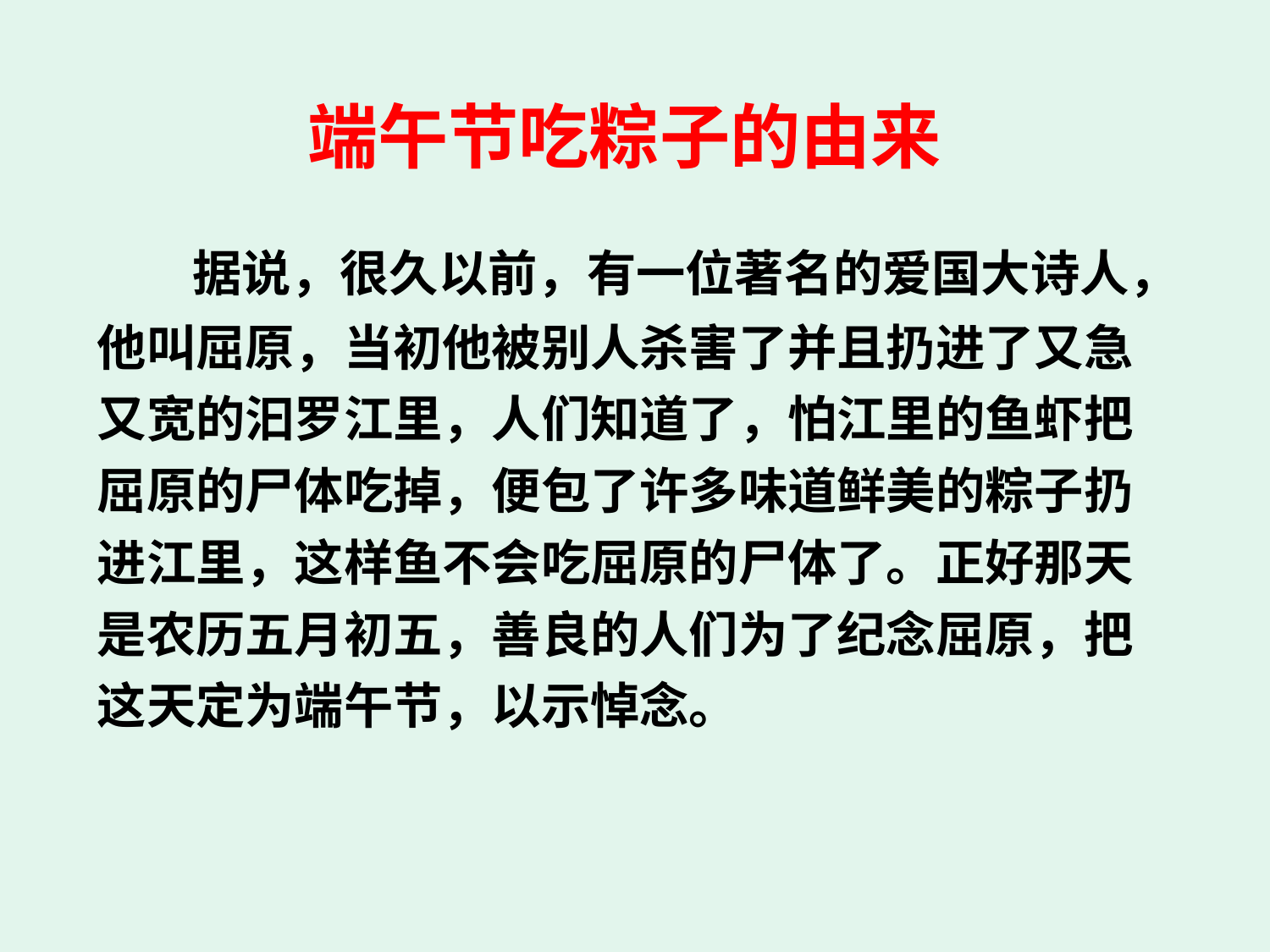

端午节吃粽子的由来
      据说，很久以前，有一位著名的爱国大诗人，他叫屈原，当初他被别人杀害了并且扔进了又急又宽的汩罗江里，人们知道了，怕江里的鱼虾把屈原的尸体吃掉，便包了许多味道鲜美的粽子扔进江里，这样鱼不会吃屈原的尸体了。正好那天是农历五月初五，善良的人们为了纪念屈原，把这天定为端午节，以示悼念。